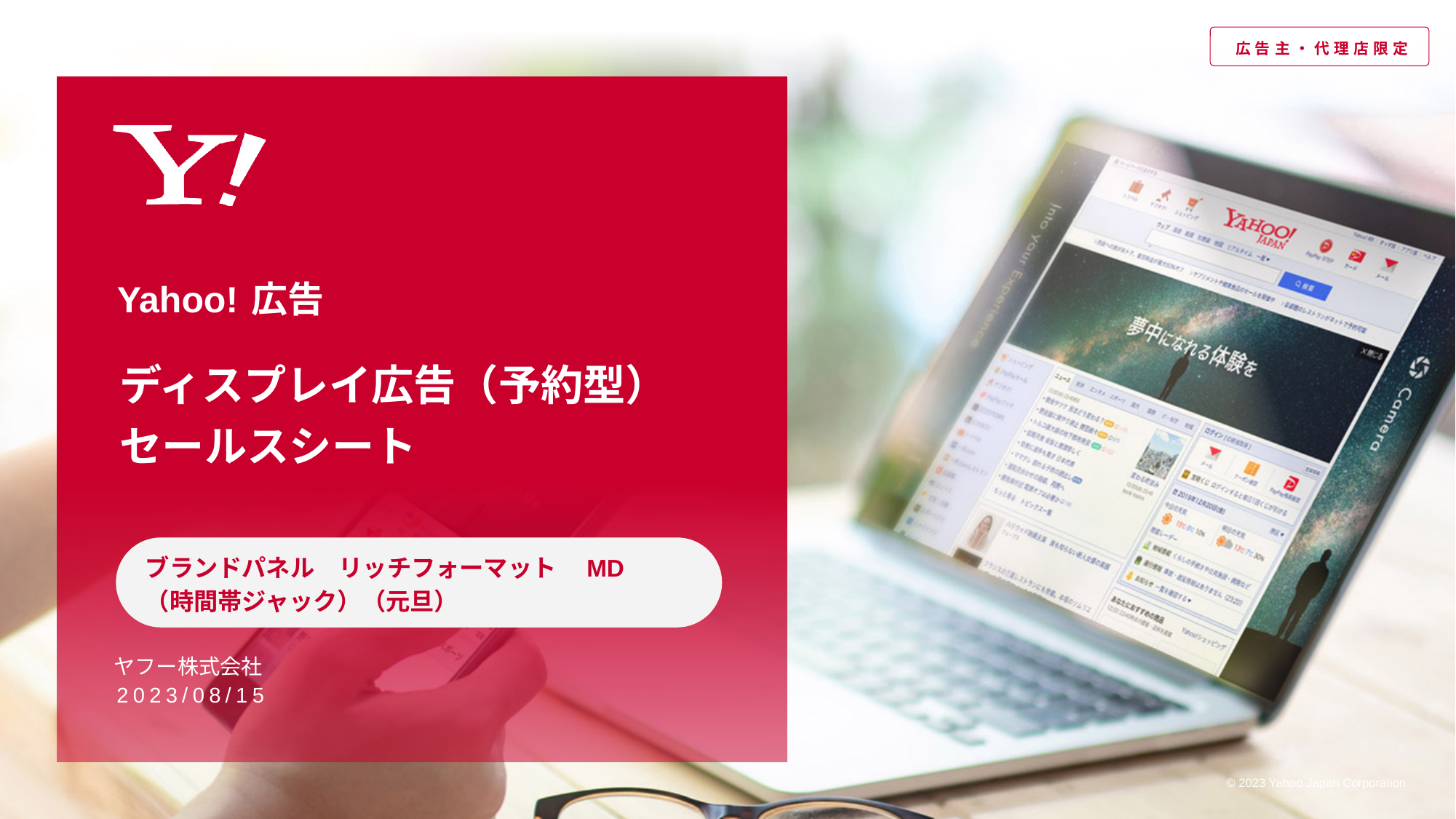

# ディスプレイ広告（予約型）セールスシート
ブランドパネル　リッチフォーマット　MD
（時間帯ジャック）（元旦）